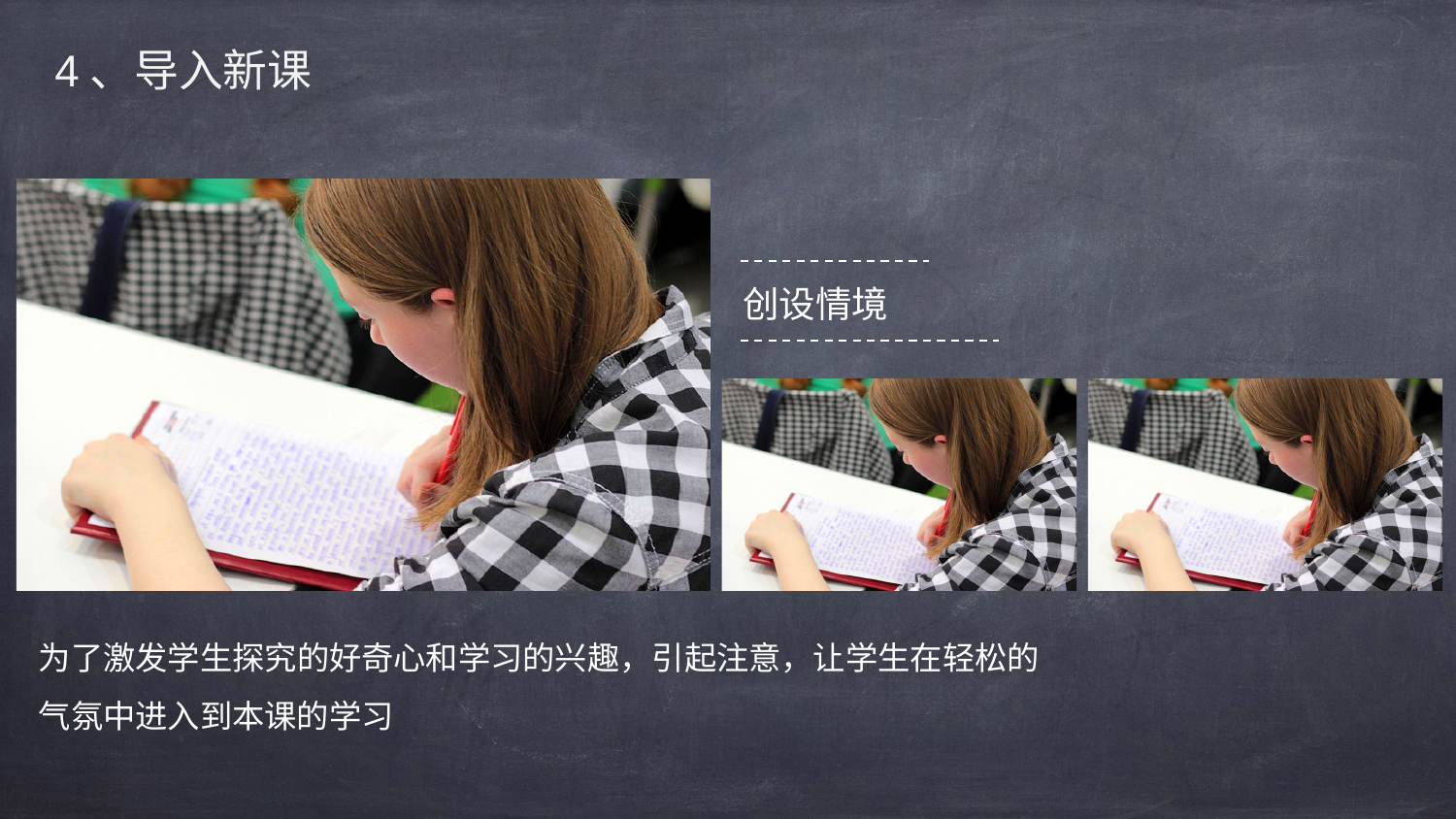

4、导入新课

创设情境

为了激发学生探究的好奇心和学习的兴趣，引起注意，让学生在轻松的
气氛中进入到本课的学习